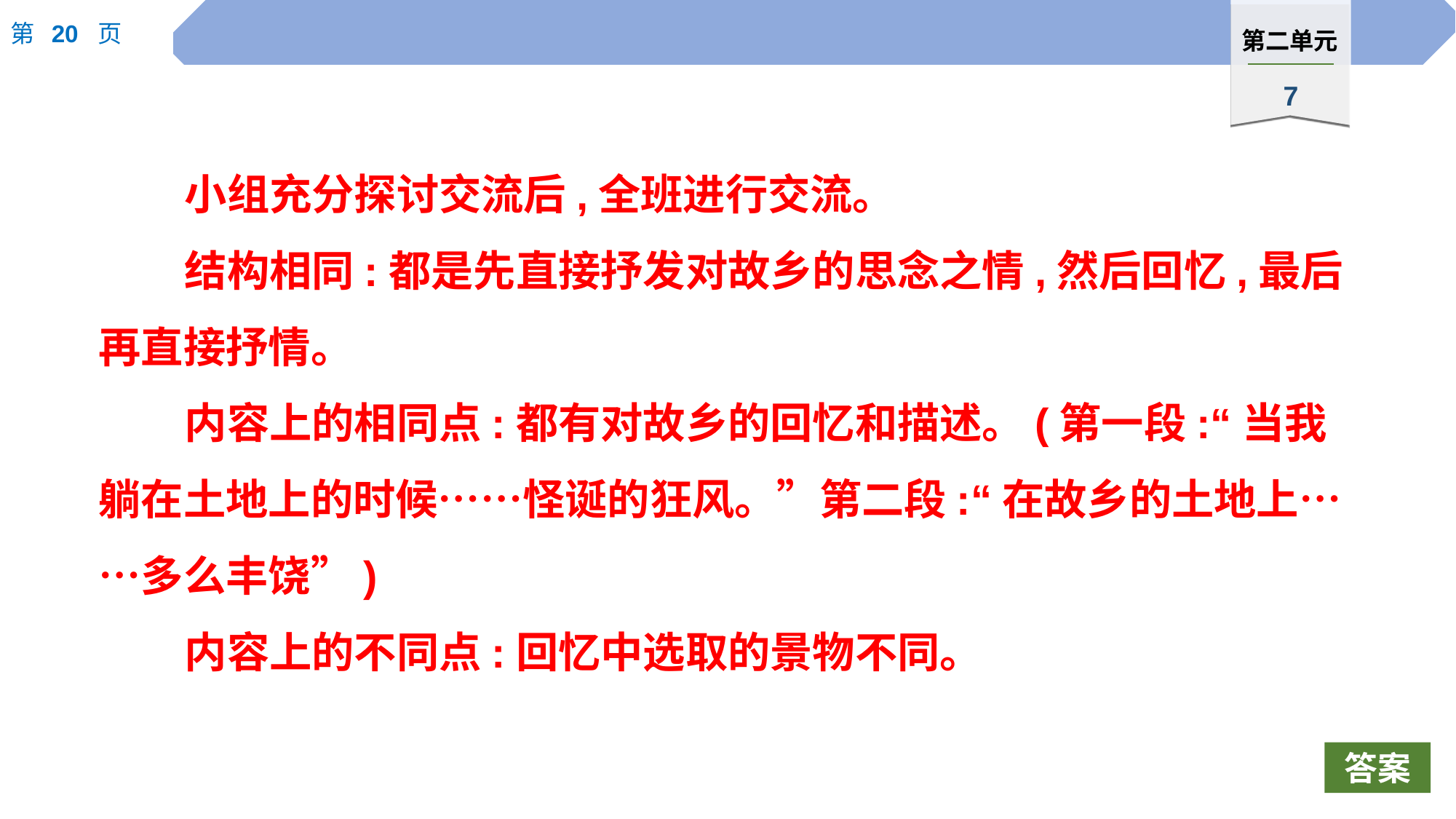

小组充分探讨交流后,全班进行交流。
结构相同:都是先直接抒发对故乡的思念之情,然后回忆,最后再直接抒情。
内容上的相同点:都有对故乡的回忆和描述。(第一段:“当我躺在土地上的时候……怪诞的狂风。”第二段:“在故乡的土地上……多么丰饶”)
内容上的不同点:回忆中选取的景物不同。
答案